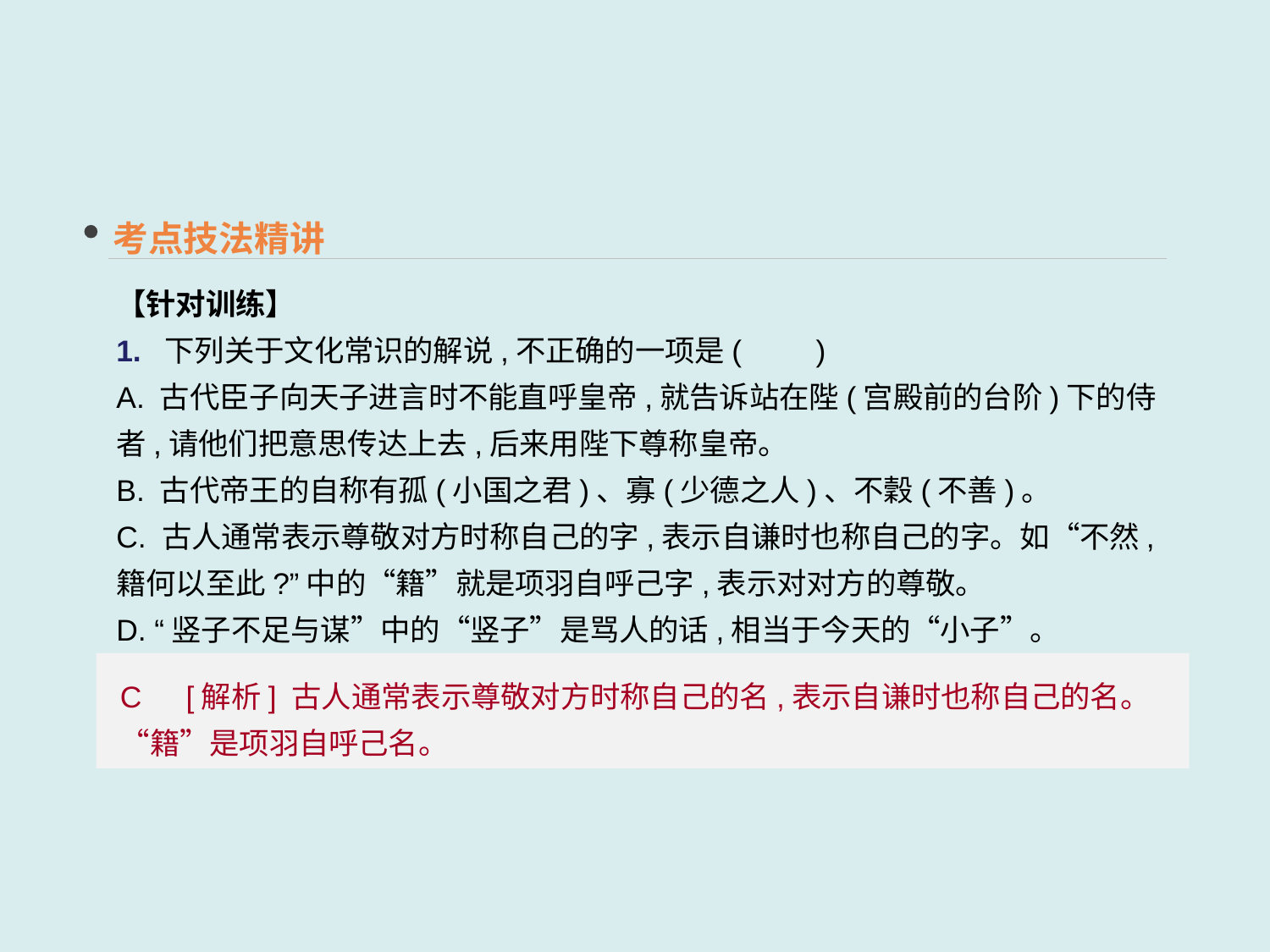

考点技法精讲

【针对训练】
1.  下列关于文化常识的解说,不正确的一项是(　　)
A. 古代臣子向天子进言时不能直呼皇帝,就告诉站在陛(宫殿前的台阶)下的侍者,请他们把意思传达上去,后来用陛下尊称皇帝。
B. 古代帝王的自称有孤(小国之君)、寡(少德之人)、不穀(不善)。
C. 古人通常表示尊敬对方时称自己的字,表示自谦时也称自己的字。如“不然,籍何以至此?”中的“籍”就是项羽自呼己字,表示对对方的尊敬。
D. “竖子不足与谋”中的“竖子”是骂人的话,相当于今天的“小子”。

C　[解析] 古人通常表示尊敬对方时称自己的名,表示自谦时也称自己的名。“籍”是项羽自呼己名。